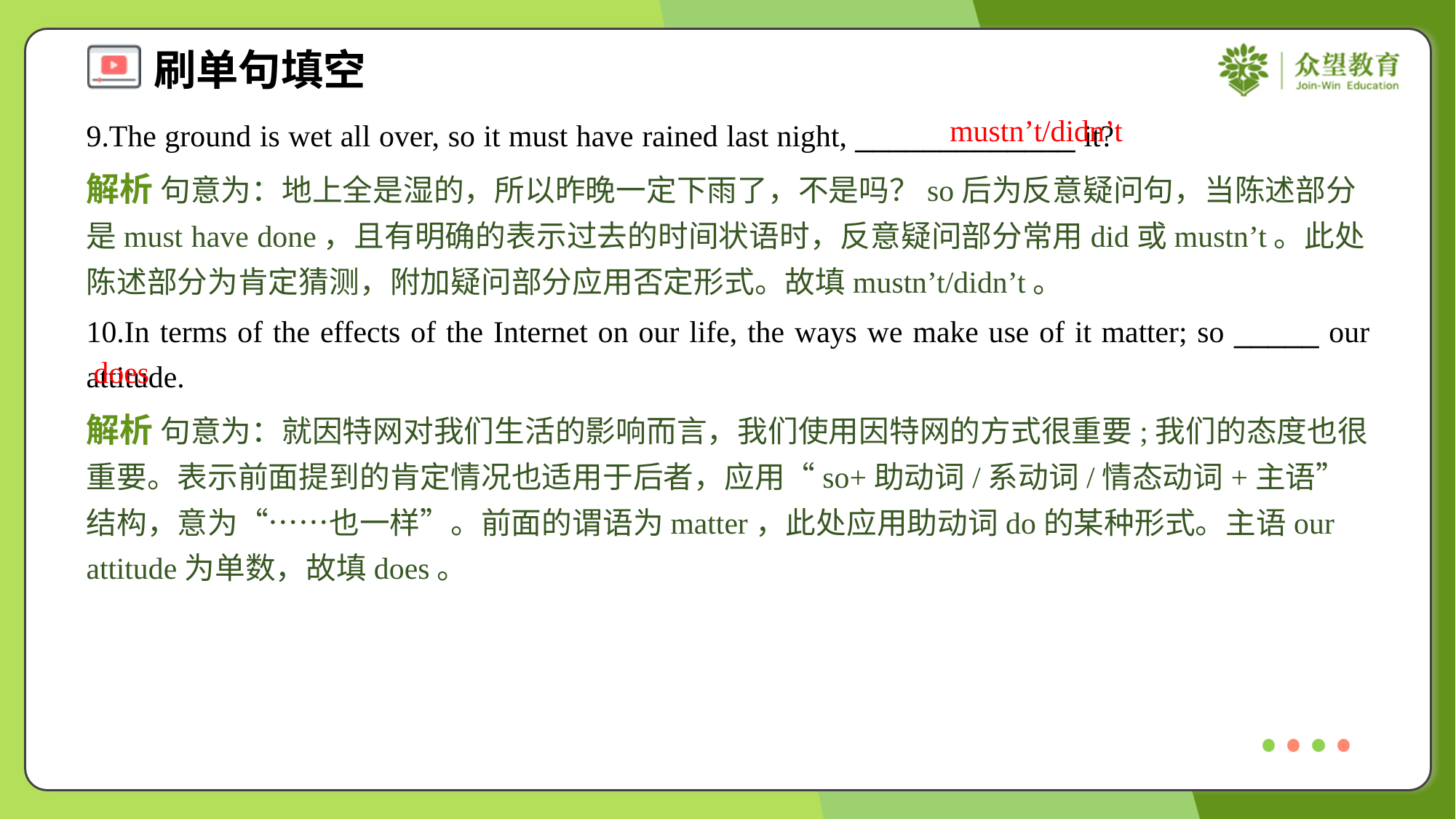

mustn’t/didn’t
9.The ground is wet all over, so it must have rained last night, _____________ it?
解析 句意为：地上全是湿的，所以昨晚一定下雨了，不是吗？so后为反意疑问句，当陈述部分是must have done，且有明确的表示过去的时间状语时，反意疑问部分常用did或mustn’t。此处陈述部分为肯定猜测，附加疑问部分应用否定形式。故填mustn’t/didn’t。
10.In terms of the effects of the Internet on our life, the ways we make use of it matter; so _____ our attitude.
does
解析 句意为：就因特网对我们生活的影响而言，我们使用因特网的方式很重要;我们的态度也很重要。表示前面提到的肯定情况也适用于后者，应用“so+助动词/系动词/情态动词+主语”结构，意为“……也一样”。前面的谓语为matter，此处应用助动词do的某种形式。主语our attitude为单数，故填does。